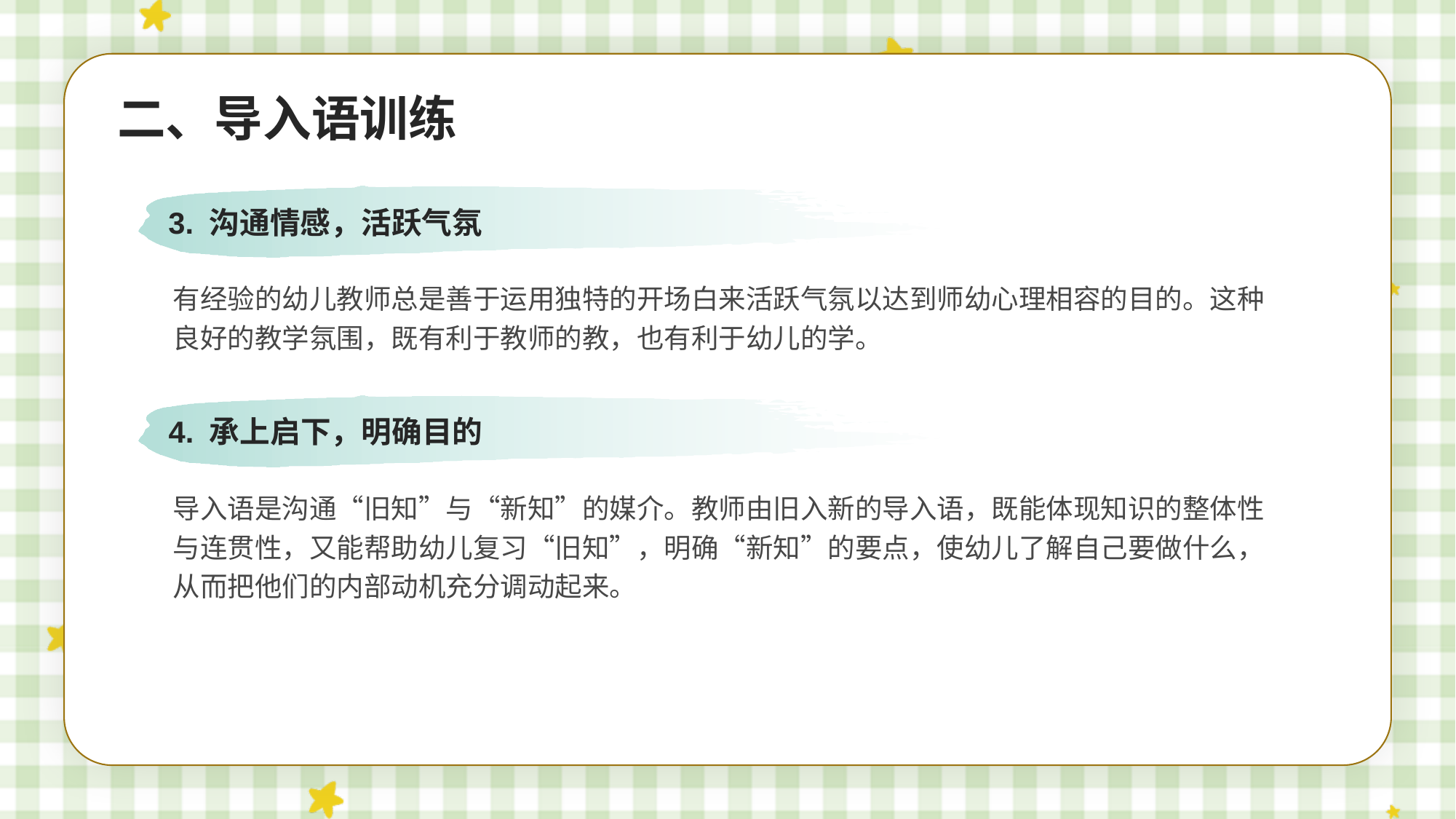

二、导入语训练
3. 沟通情感，活跃气氛
有经验的幼儿教师总是善于运用独特的开场白来活跃气氛以达到师幼心理相容的目的。这种良好的教学氛围，既有利于教师的教，也有利于幼儿的学。
4. 承上启下，明确目的
导入语是沟通“旧知”与“新知”的媒介。教师由旧入新的导入语，既能体现知识的整体性与连贯性，又能帮助幼儿复习“旧知”，明确“新知”的要点，使幼儿了解自己要做什么，从而把他们的内部动机充分调动起来。